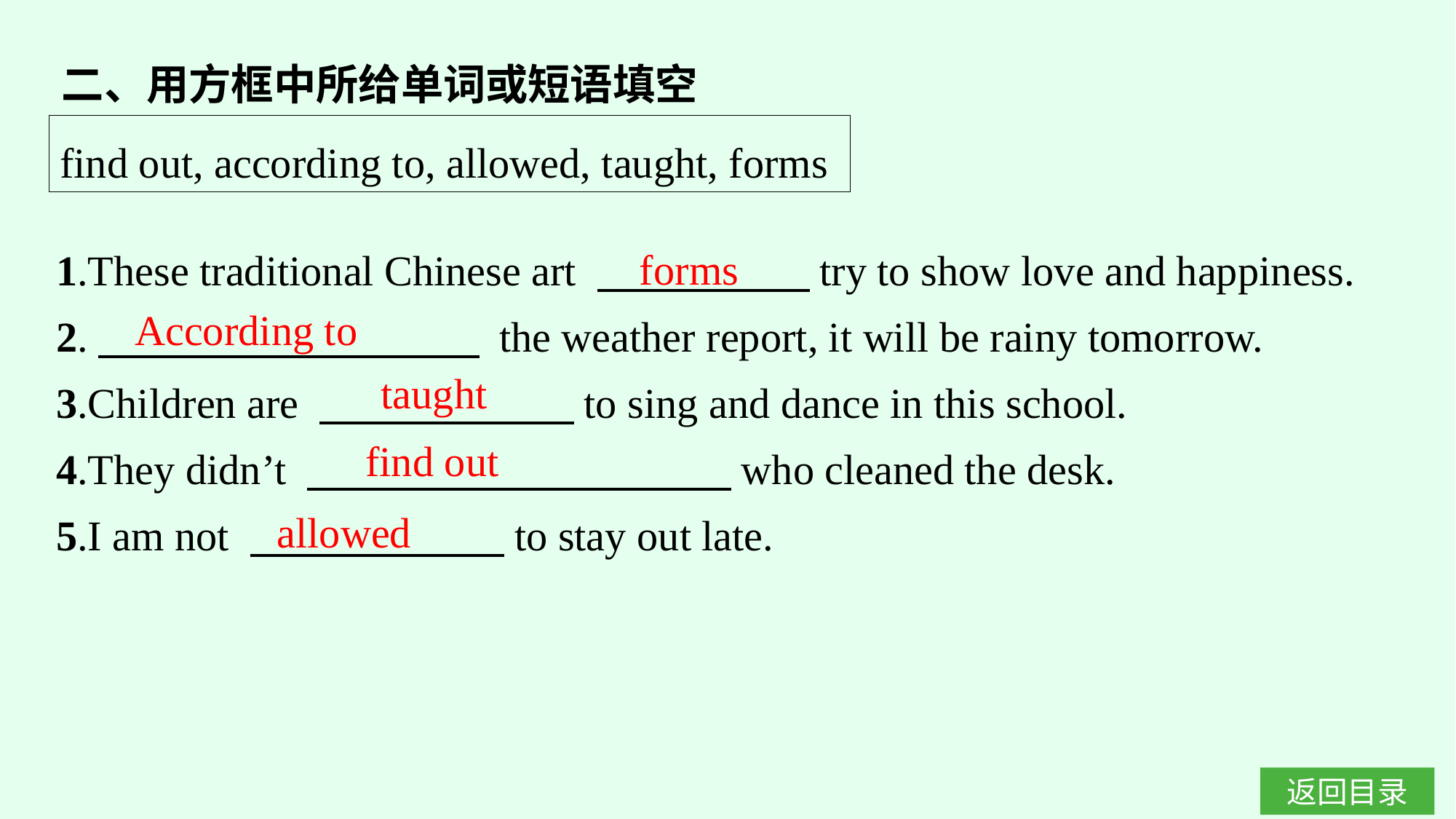

二、用方框中所给单词或短语填空
find out, according to, allowed, taught, forms
1.These traditional Chinese art 　　　　　try to show love and happiness.
2.　　　　　　　　　 the weather report, it will be rainy tomorrow.
3.Children are 　　　　　　to sing and dance in this school.
4.They didn’t 　　　　　　　　　　who cleaned the desk.
5.I am not 　　　　　　to stay out late.
forms
According to
taught
find out
allowed